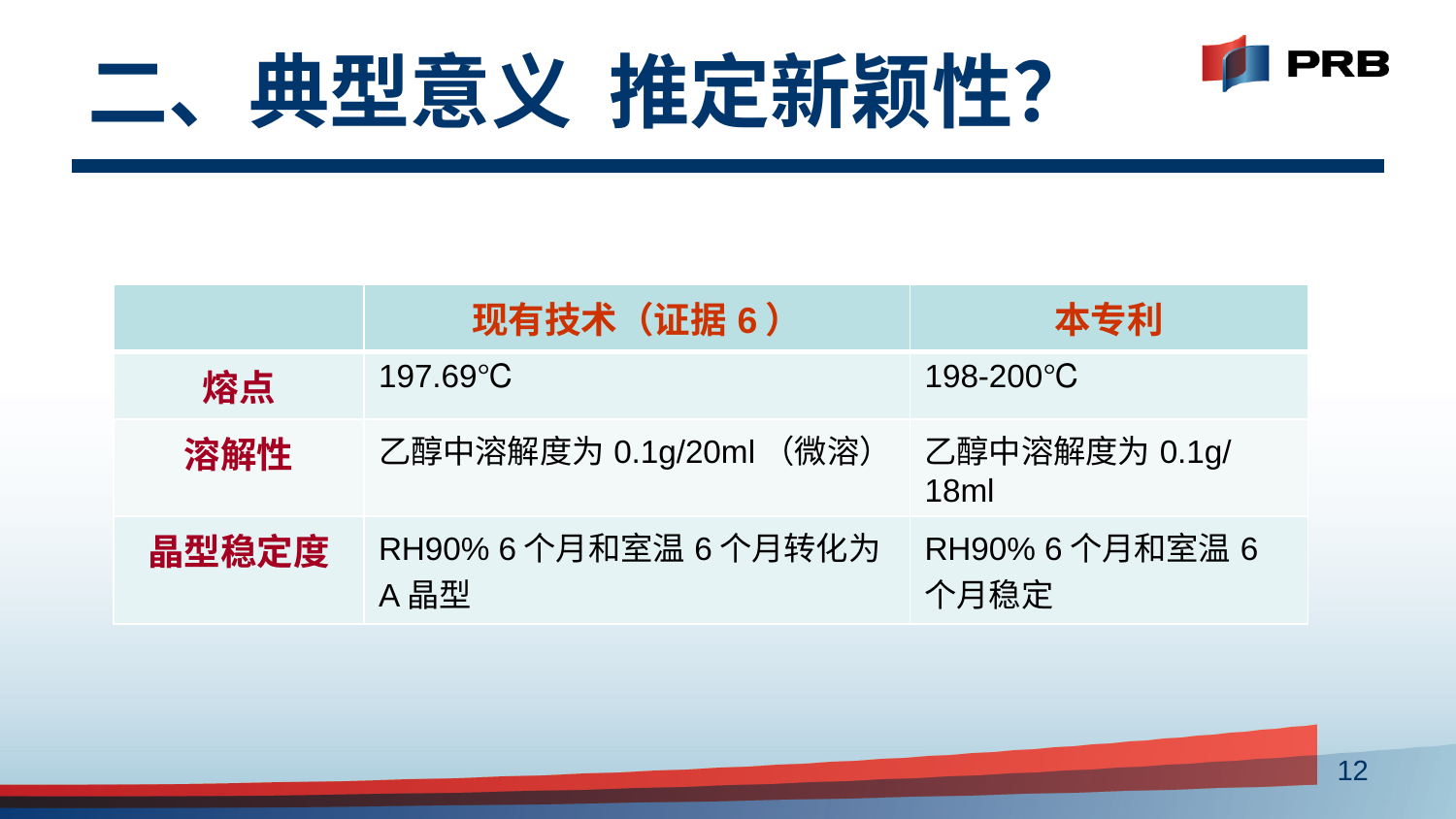

# 二、典型意义  推定新颖性？
|  | 现有技术（证据6） | 本专利 |
| --- | --- | --- |
| 熔点 | 197.69℃ | 198-200℃ |
| 溶解性 | 乙醇中溶解度为0.1g/20ml（微溶） | 乙醇中溶解度为0.1g/18ml |
| 晶型稳定度 | RH90% 6个月和室温6个月转化为A晶型 | RH90% 6个月和室温6个月稳定 |
12